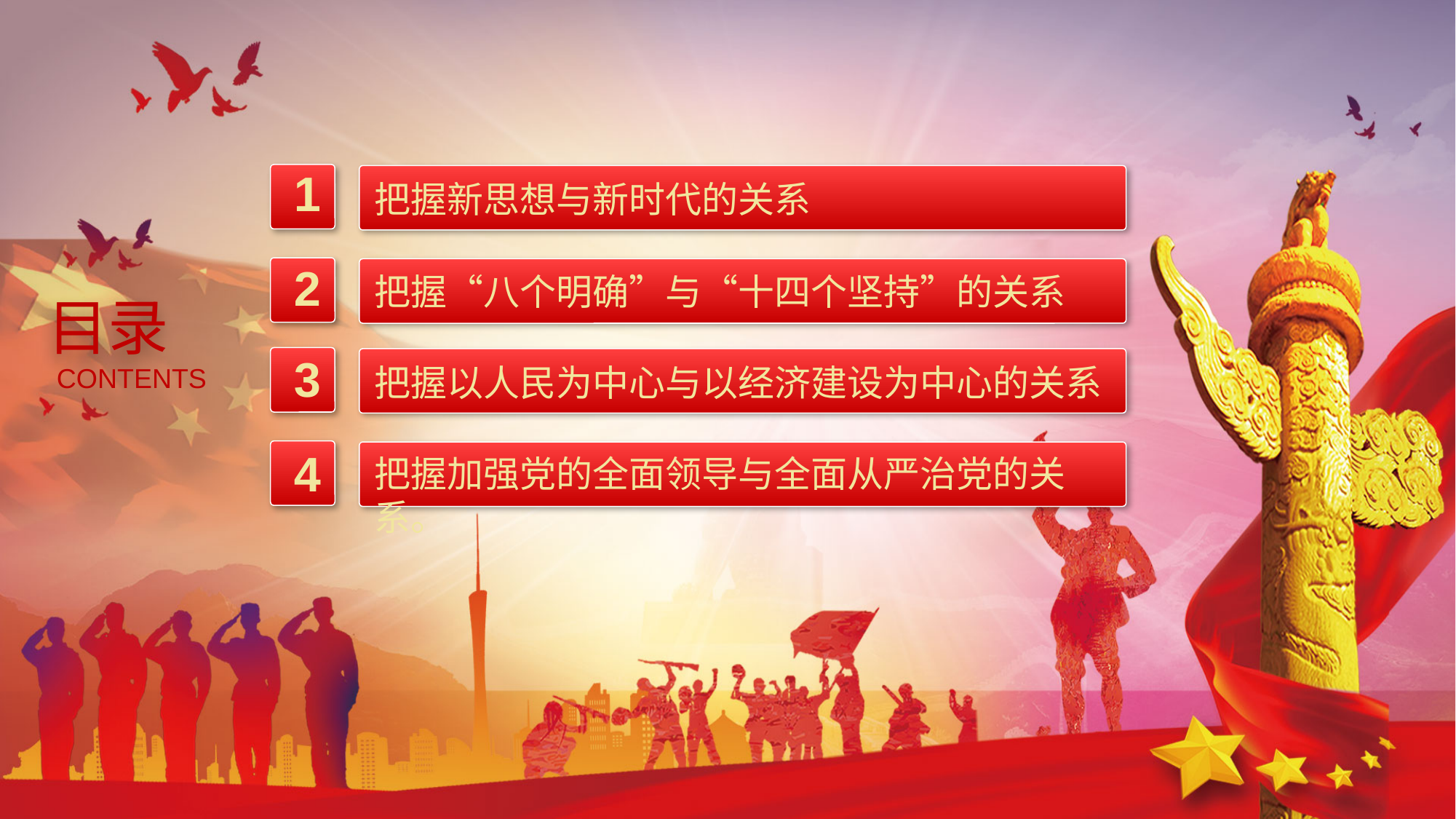

1

把握新思想与新时代的关系
2

把握“八个明确”与“十四个坚持”的关系
目录
CONTENTS
3

把握以人民为中心与以经济建设为中心的关系
4

把握加强党的全面领导与全面从严治党的关系。